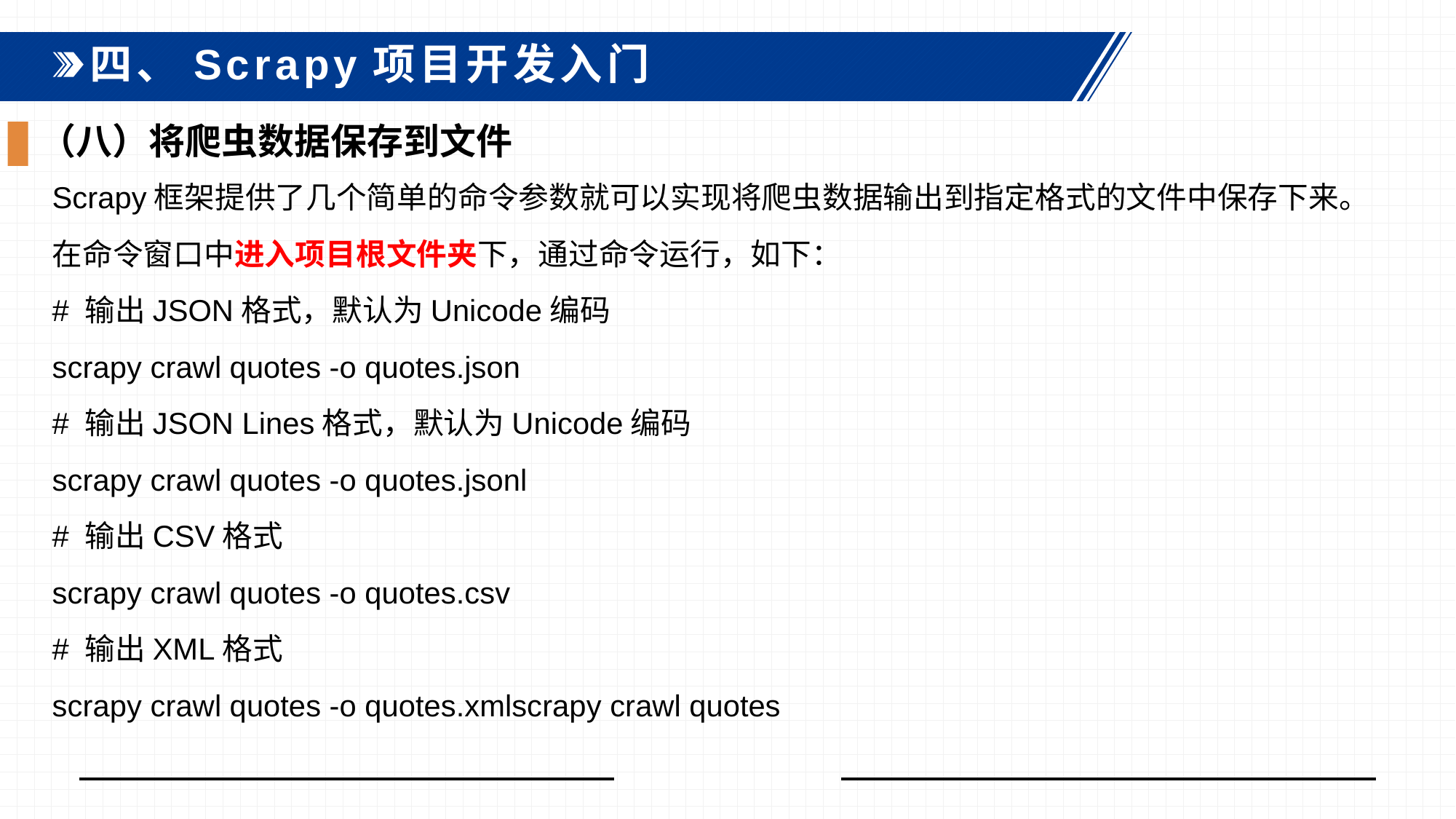

四、Scrapy项目开发入门
（八）将爬虫数据保存到文件
Scrapy框架提供了几个简单的命令参数就可以实现将爬虫数据输出到指定格式的文件中保存下来。
在命令窗口中进入项目根文件夹下，通过命令运行，如下：
# 输出JSON格式，默认为Unicode编码
scrapy crawl quotes -o quotes.json
# 输出JSON Lines格式，默认为Unicode编码
scrapy crawl quotes -o quotes.jsonl
# 输出CSV格式
scrapy crawl quotes -o quotes.csv
# 输出XML格式
scrapy crawl quotes -o quotes.xmlscrapy crawl quotes